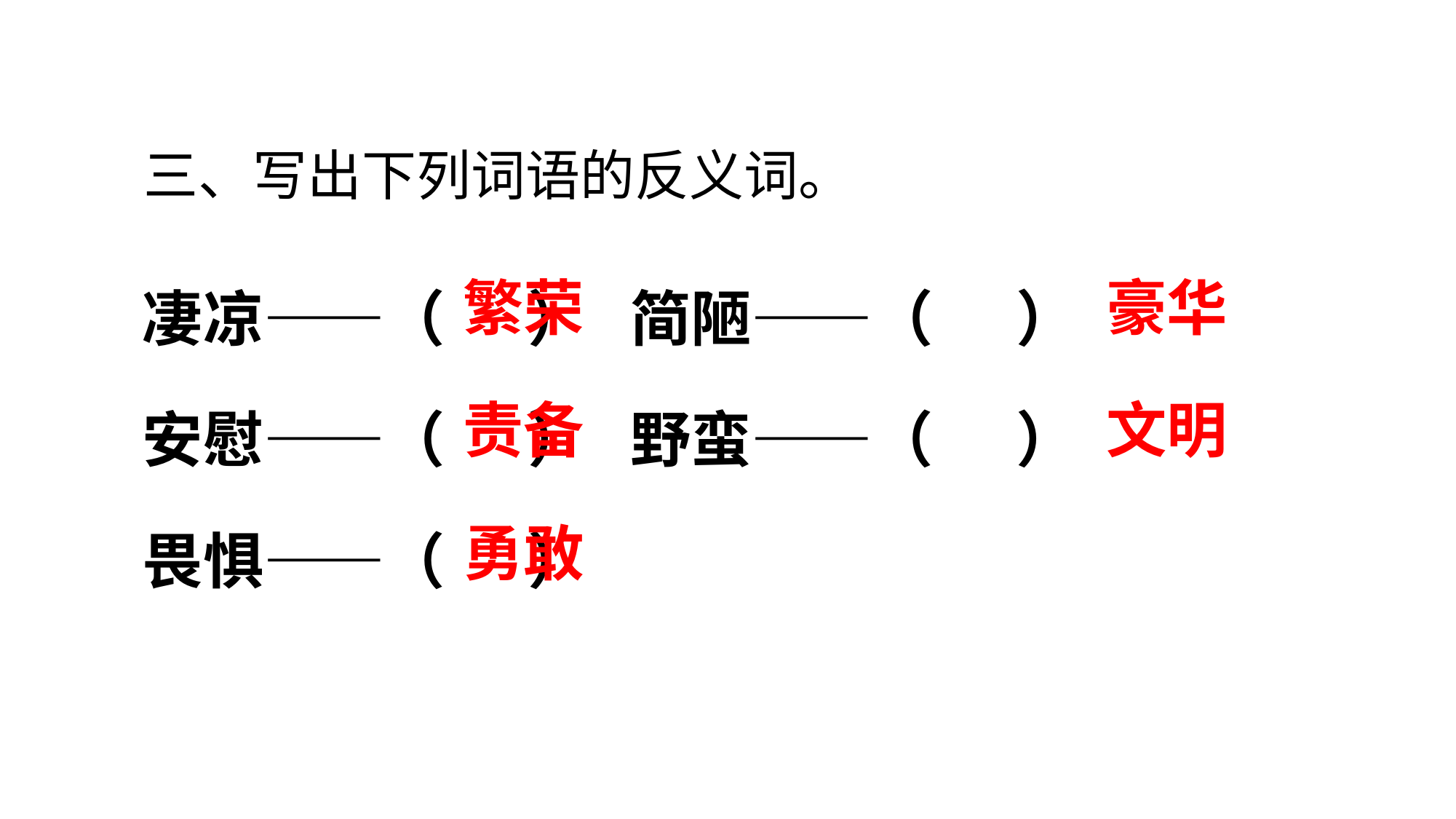

三、写出下列词语的反义词。
凄凉——（      ）   简陋——（      ）
安慰——（      ）   野蛮——（      ）
畏惧——（      ）
繁荣
豪华
责备
文明
勇敢